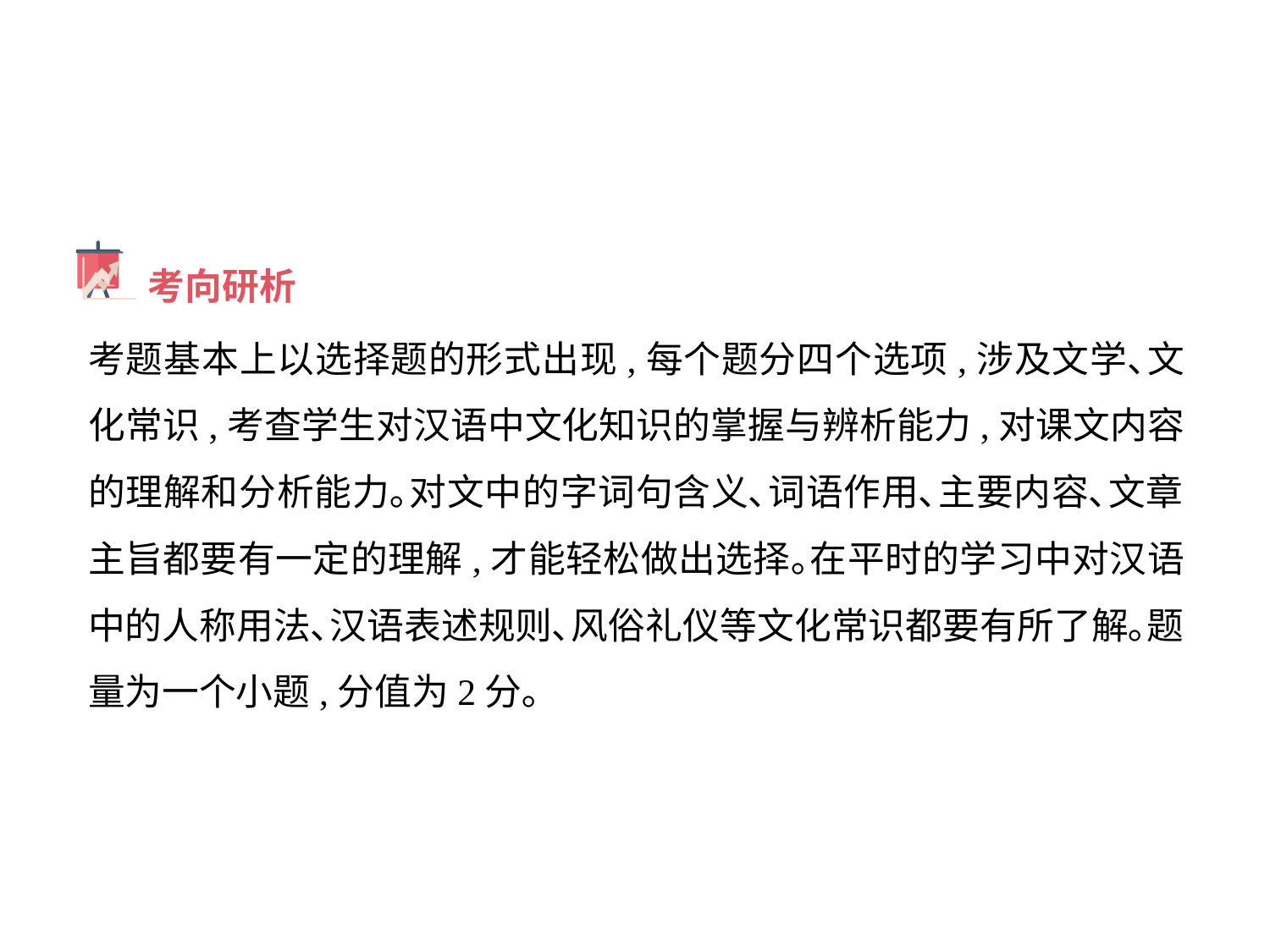

考向研析

考题基本上以选择题的形式出现,每个题分四个选项,涉及文学､文化常识,考查学生对汉语中文化知识的掌握与辨析能力,对课文内容的理解和分析能力｡对文中的字词句含义､词语作用､主要内容､文章主旨都要有一定的理解,才能轻松做出选择｡在平时的学习中对汉语中的人称用法､汉语表述规则､风俗礼仪等文化常识都要有所了解｡题量为一个小题,分值为2分｡